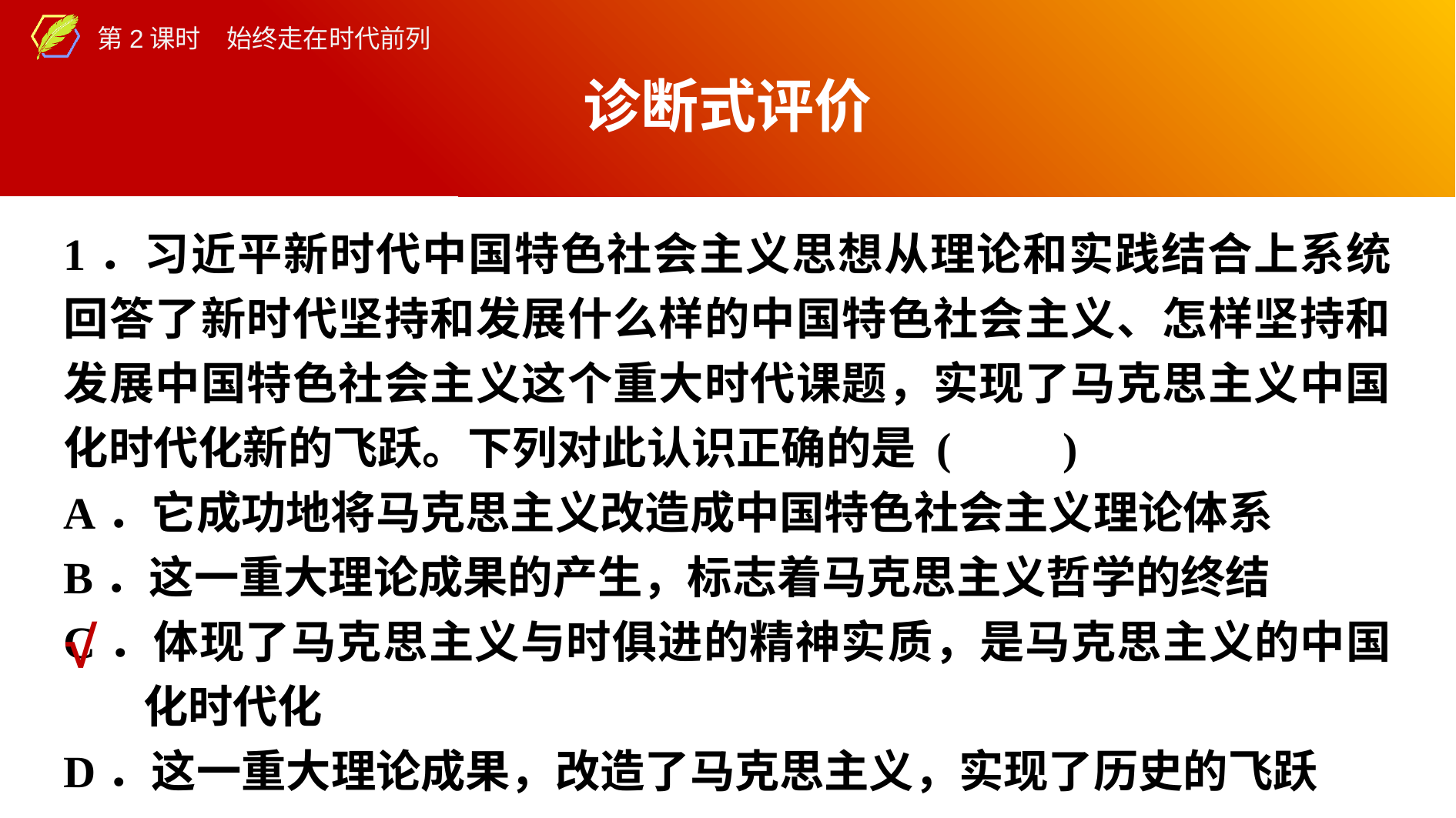

诊断式评价
1．习近平新时代中国特色社会主义思想从理论和实践结合上系统回答了新时代坚持和发展什么样的中国特色社会主义、怎样坚持和发展中国特色社会主义这个重大时代课题，实现了马克思主义中国化时代化新的飞跃。下列对此认识正确的是 (　　)
A．它成功地将马克思主义改造成中国特色社会主义理论体系
B．这一重大理论成果的产生，标志着马克思主义哲学的终结
C．体现了马克思主义与时俱进的精神实质，是马克思主义的中国化时代化
D．这一重大理论成果，改造了马克思主义，实现了历史的飞跃
√